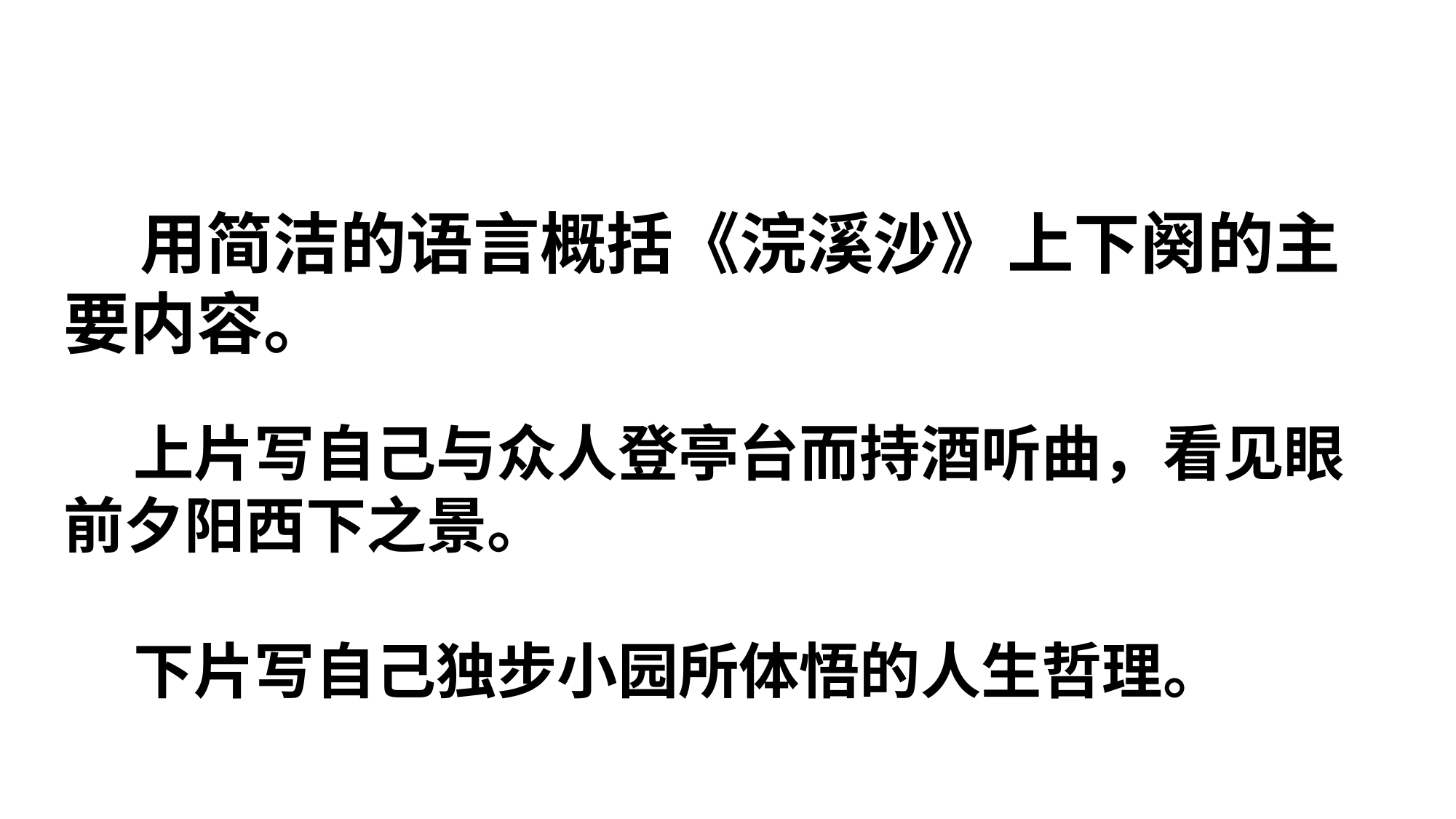

用简洁的语言概括《浣溪沙》上下阕的主要内容。
    上片写自己与众人登亭台而持酒听曲，看见眼前夕阳西下之景。

    下片写自己独步小园所体悟的人生哲理。